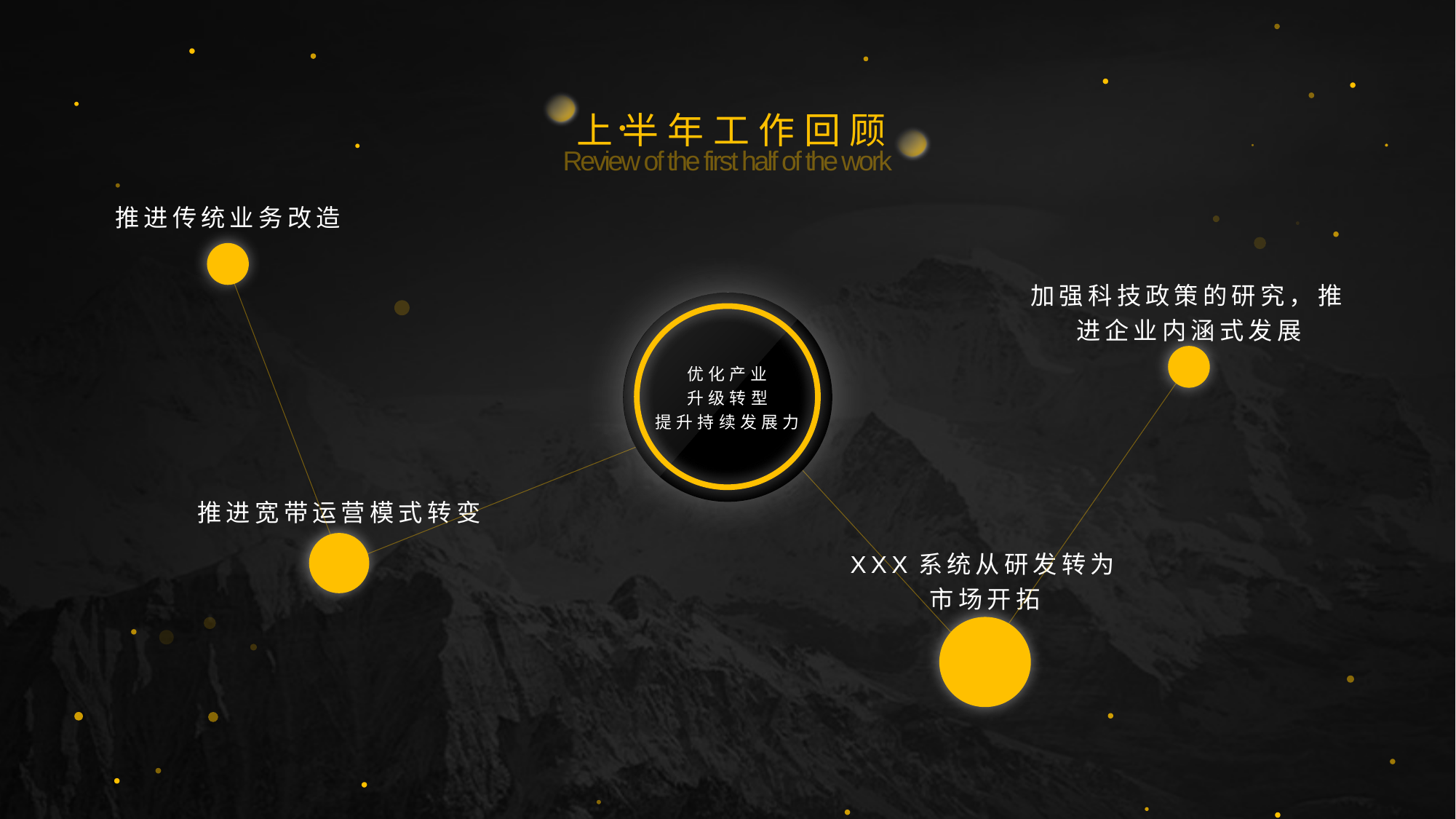

上半年工作回顾

Review of the first half of the work

推进传统业务改造

加强科技政策的研究，推进企业内涵式发展

优化产业
升级转型
提升持续发展力
推进宽带运营模式转变

XXX系统从研发转为市场开拓